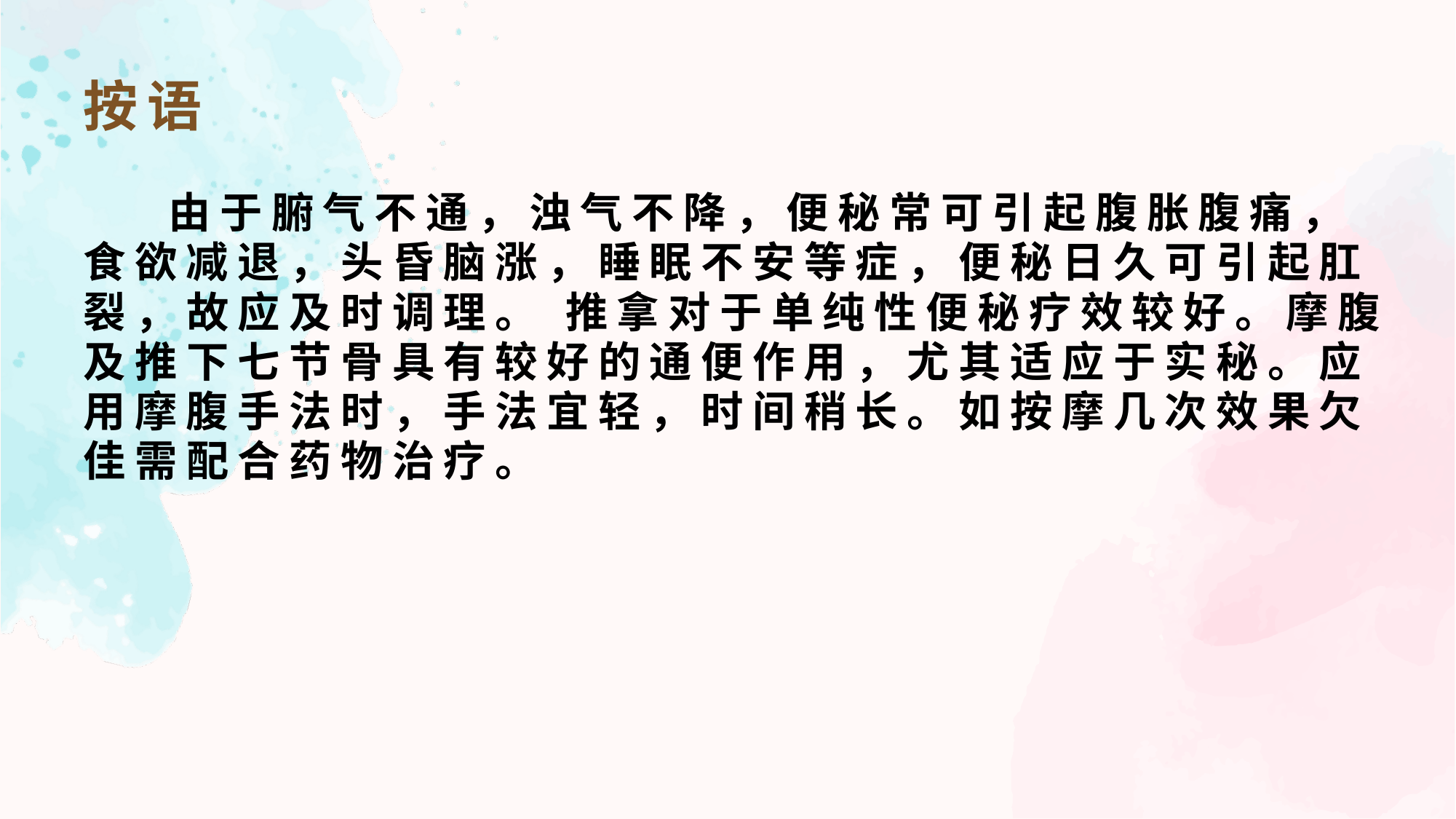

按语

    由于腑气不通，浊气不降，便秘常可引起腹胀腹痛，食欲减退，头昏脑涨，睡眠不安等症，便秘日久可引起肛裂，故应及时调理。 推拿对于单纯性便秘疗效较好。摩腹及推下七节骨具有较好的通便作用，尤其适应于实秘。应用摩腹手法时，手法宜轻，时间稍长。如按摩几次效果欠佳需配合药物治疗。